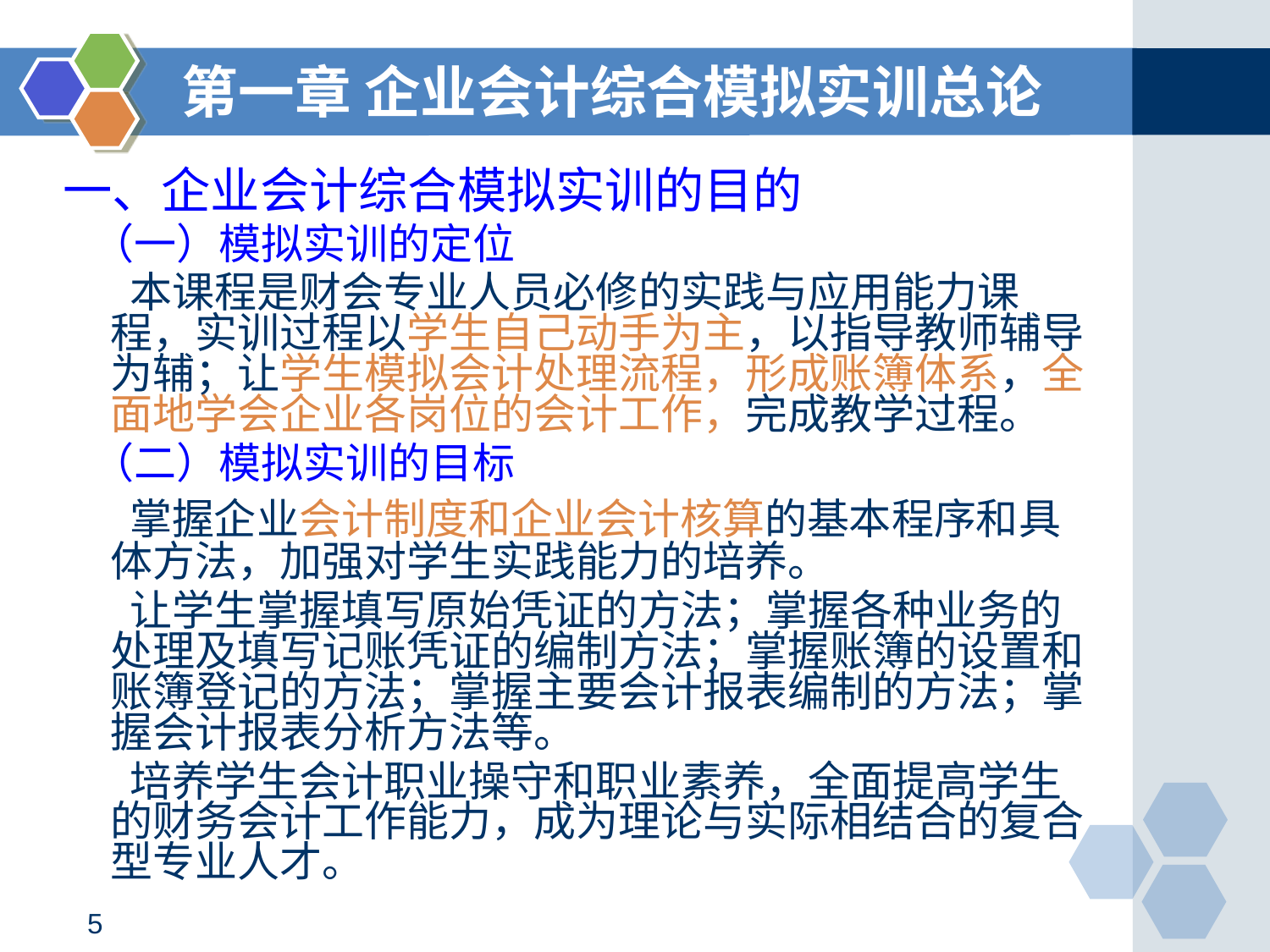

第一章 企业会计综合模拟实训总论
一、企业会计综合模拟实训的目的
  （一）模拟实训的定位
      本课程是财会专业人员必修的实践与应用能力课程，实训过程以学生自己动手为主，以指导教师辅导为辅；让学生模拟会计处理流程，形成账簿体系，全面地学会企业各岗位的会计工作，完成教学过程。
  （二）模拟实训的目标
     掌握企业会计制度和企业会计核算的基本程序和具体方法，加强对学生实践能力的培养。
      让学生掌握填写原始凭证的方法；掌握各种业务的处理及填写记账凭证的编制方法；掌握账簿的设置和账簿登记的方法；掌握主要会计报表编制的方法；掌握会计报表分析方法等。
      培养学生会计职业操守和职业素养，全面提高学生的财务会计工作能力，成为理论与实际相结合的复合型专业人才。